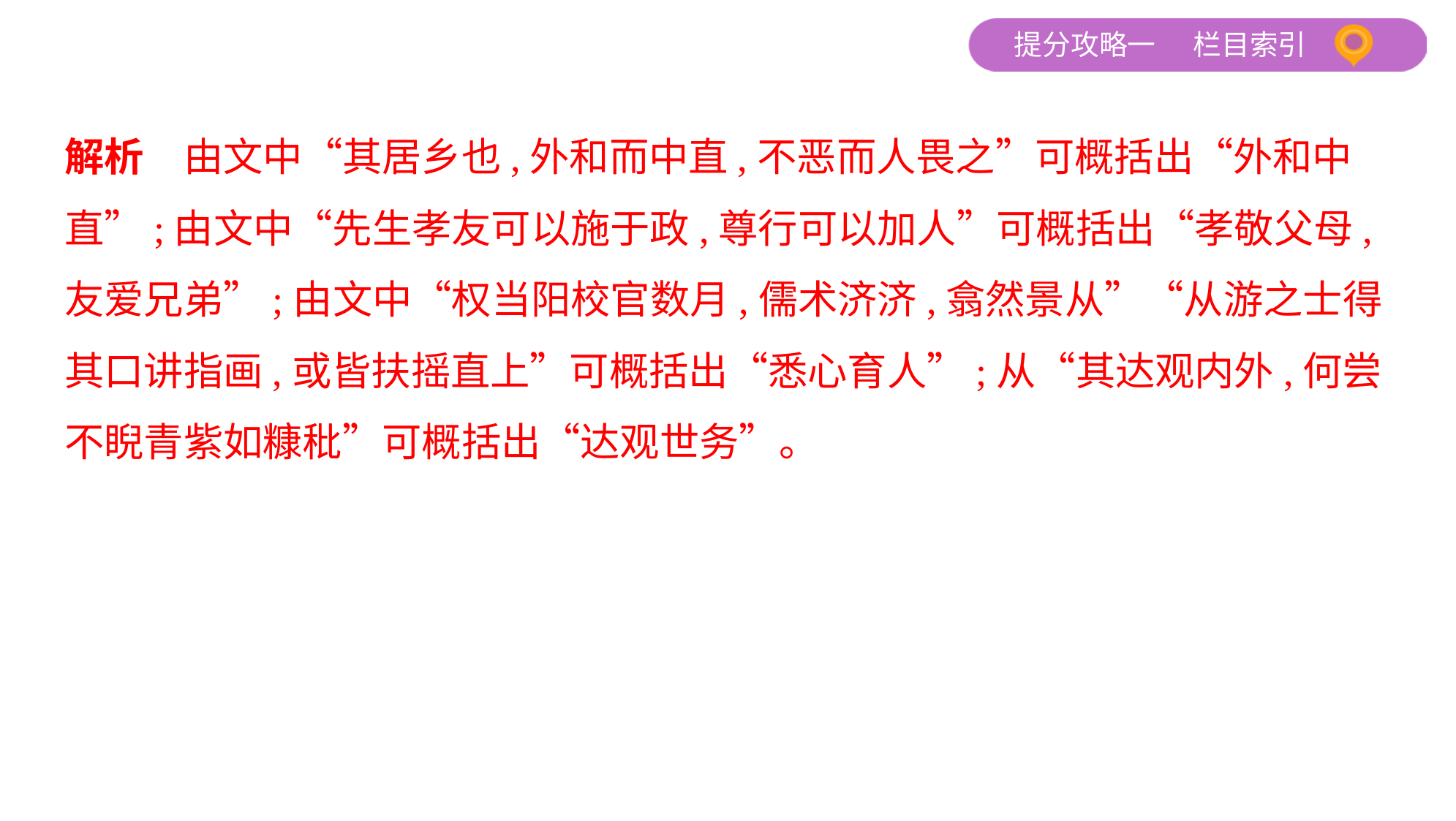

解析　由文中“其居乡也,外和而中直,不恶而人畏之”可概括出“外和中
直”;由文中“先生孝友可以施于政,尊行可以加人”可概括出“孝敬父母,
友爱兄弟”;由文中“权当阳校官数月,儒术济济,翕然景从”“从游之士得
其口讲指画,或皆扶摇直上”可概括出“悉心育人”;从“其达观内外,何尝
不睨青紫如糠秕”可概括出“达观世务”。